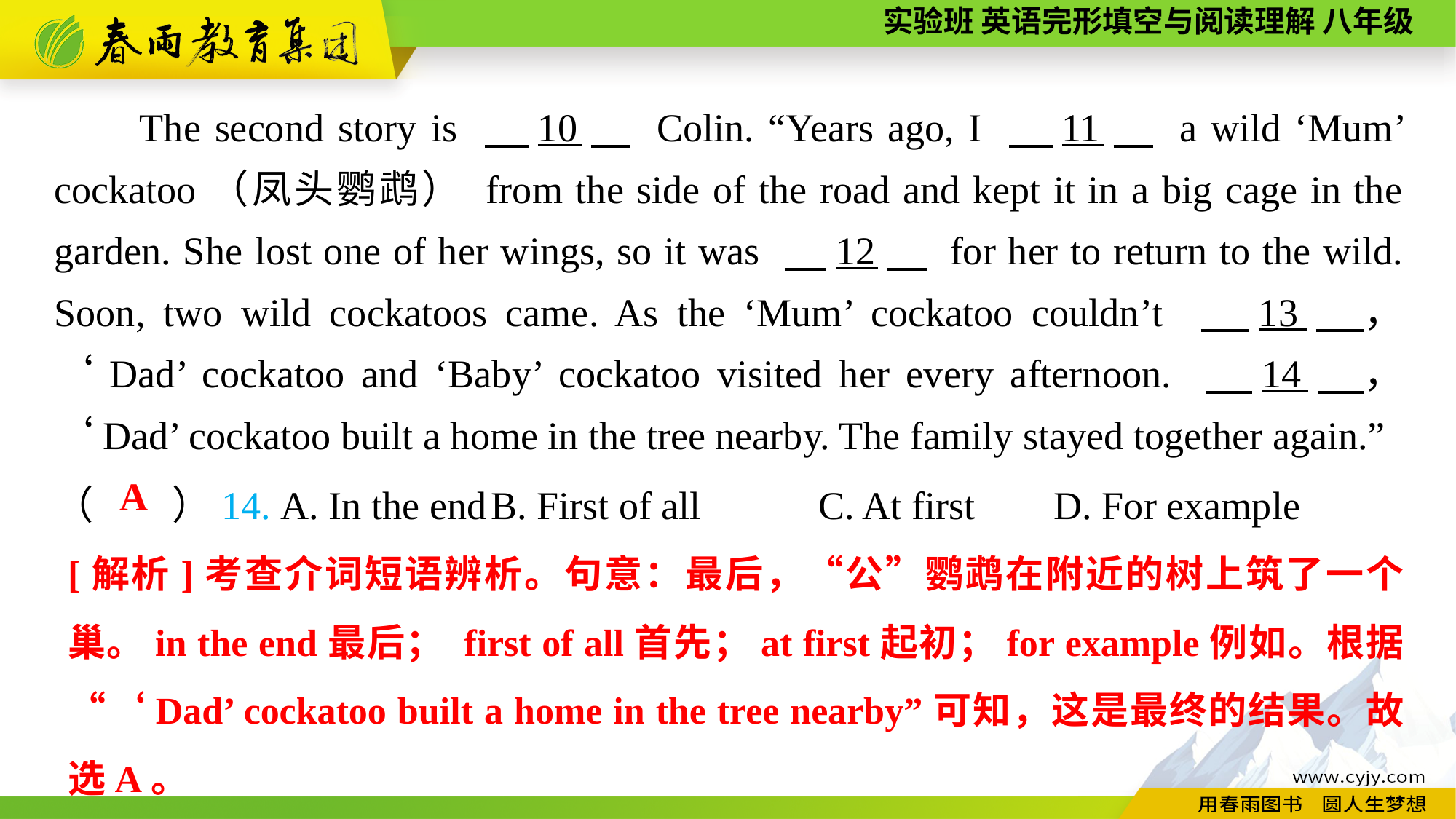

The second story is 　10　 Colin. “Years ago, I 　11　 a wild ‘Mum’ cockatoo（凤头鹦鹉） from the side of the road and kept it in a big cage in the garden. She lost one of her wings, so it was 　12　 for her to return to the wild. Soon, two wild cockatoos came. As the ‘Mum’ cockatoo couldn’t 　13　， ‘Dad’ cockatoo and ‘Baby’ cockatoo visited her every afternoon. 　14　， ‘Dad’ cockatoo built a home in the tree nearby. The family stayed together again.”
（　　）14. A. In the end	B. First of all            C. At first        D. For example
A
[解析]考查介词短语辨析。句意：最后，“公”鹦鹉在附近的树上筑了一个巢。in the end最后； first of all首先；at first起初；for example例如。根据“‘Dad’ cockatoo built a home in the tree nearby”可知，这是最终的结果。故选A。